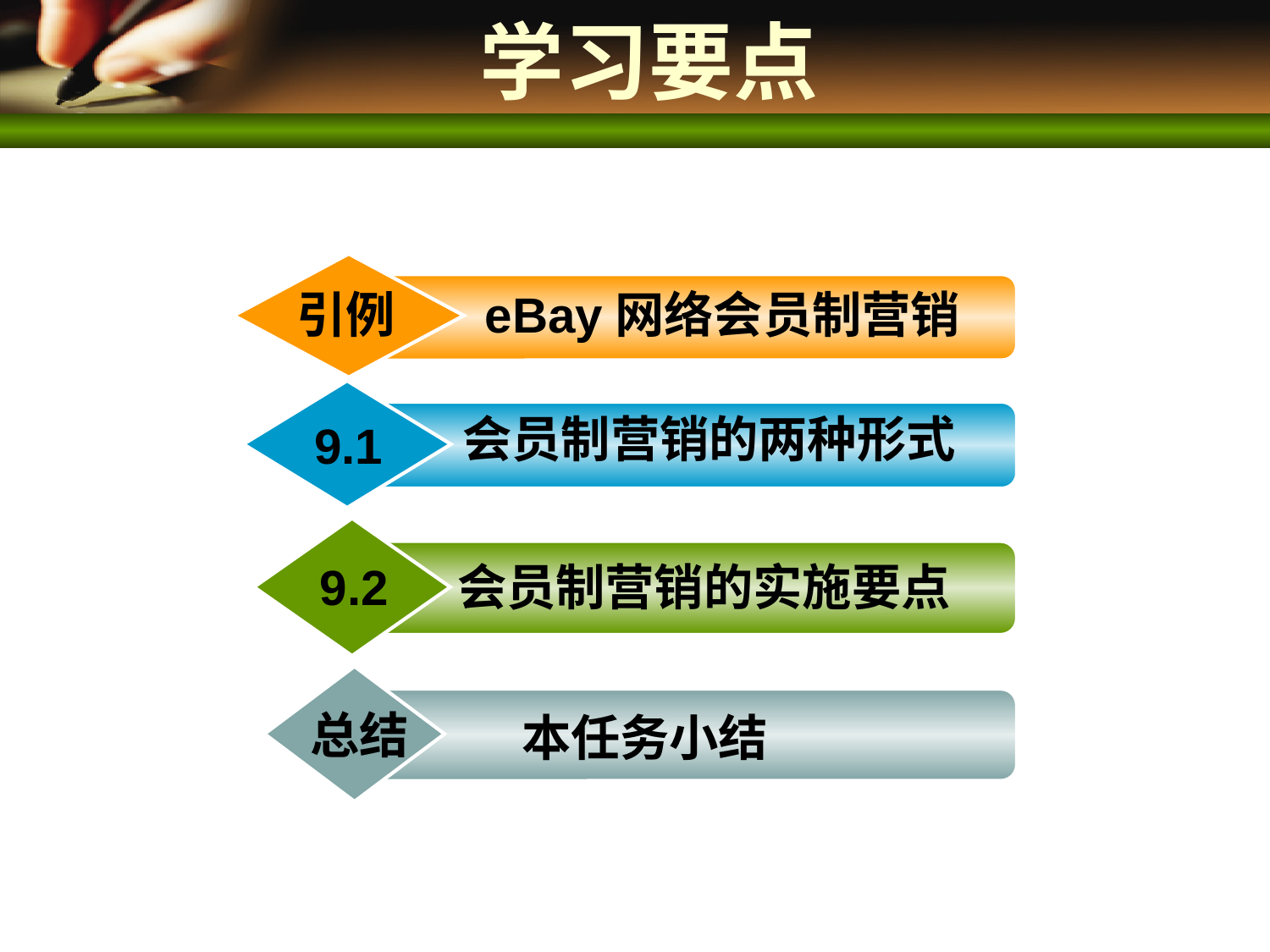

# 学习要点

引例
eBay网络会员制营销

会员制营销的两种形式

9.1

9.2
会员制营销的实施要点

本任务小结
总结